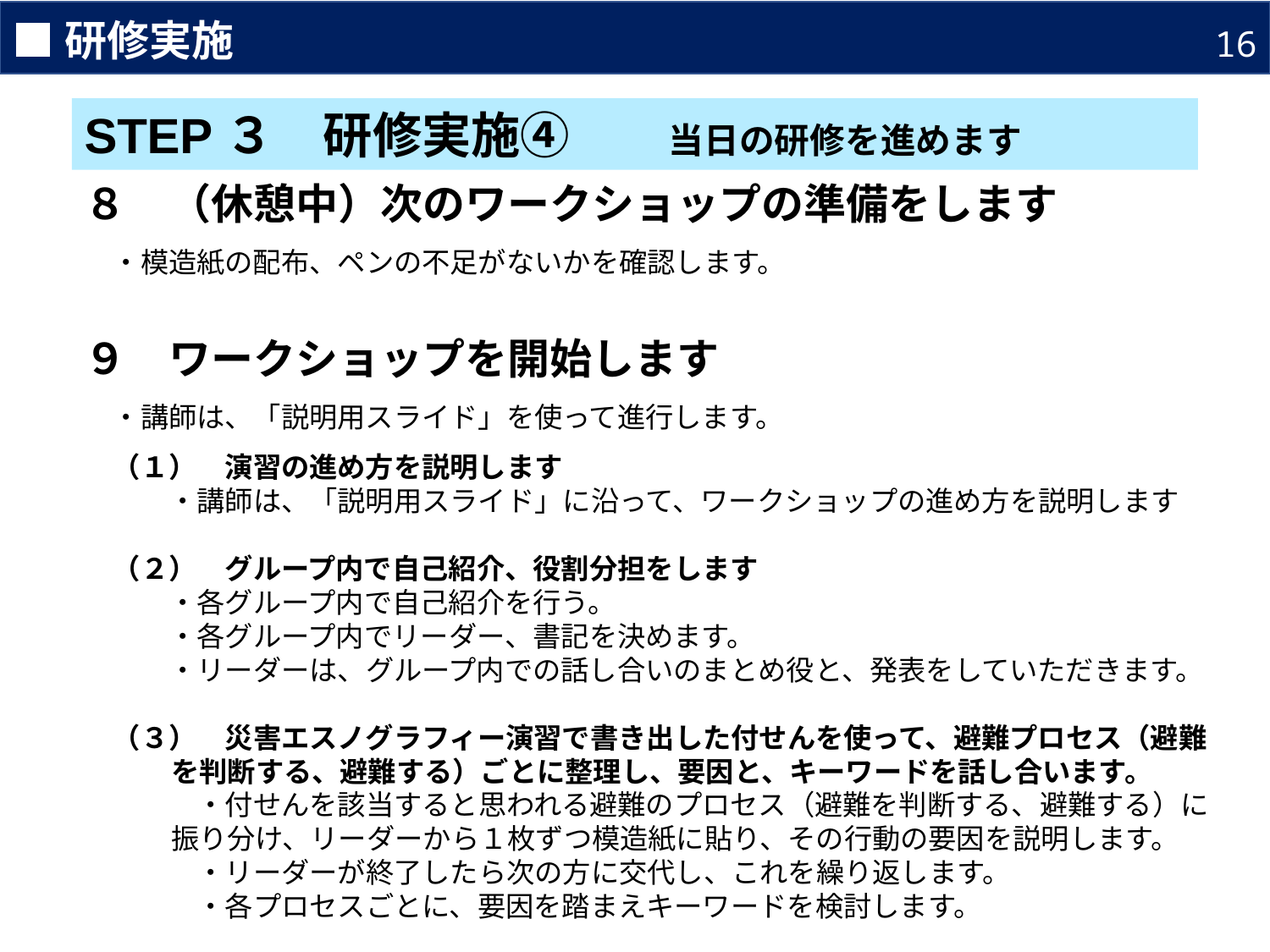

■研修実施
16
STEP３　研修実施④　　当日の研修を進めます
８　（休憩中）次のワークショップの準備をします

　・模造紙の配布、ペンの不足がないかを確認します。
９　ワークショップを開始します

　・講師は、「説明用スライド」を使って進行します。
　（１）　演習の進め方を説明します
　　　・講師は、「説明用スライド」に沿って、ワークショップの進め方を説明します

　（２）　グループ内で自己紹介、役割分担をします
　　　・各グループ内で自己紹介を行う。
　　　・各グループ内でリーダー、書記を決めます。
　　　・リーダーは、グループ内での話し合いのまとめ役と、発表をしていただきます。

　（３）　災害エスノグラフィー演習で書き出した付せんを使って、避難プロセス（避難を判断する、避難する）ごとに整理し、要因と、キーワードを話し合います。
　　　　・付せんを該当すると思われる避難のプロセス（避難を判断する、避難する）に振り分け、リーダーから１枚ずつ模造紙に貼り、その行動の要因を説明します。
　　　　・リーダーが終了したら次の方に交代し、これを繰り返します。
　　　　・各プロセスごとに、要因を踏まえキーワードを検討します。